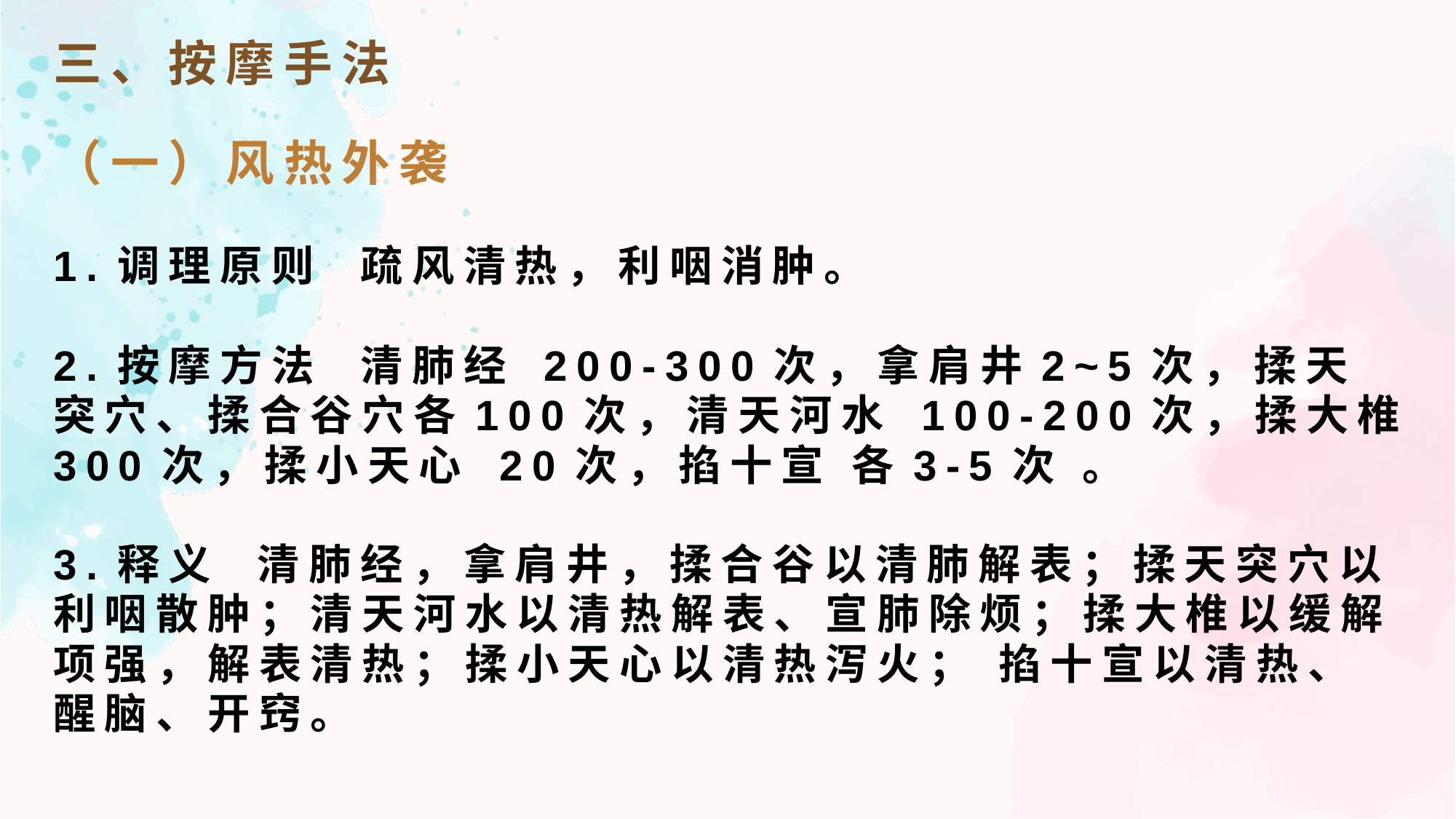

三、按摩手法

（一）风热外袭

1.调理原则  疏风清热，利咽消肿。

2.按摩方法  清肺经 200-300次，拿肩井2~5次，揉天突穴、揉合谷穴各100次，清天河水 100-200次，揉大椎300次，揉小天心 20次，掐十宣 各3-5次 。

3.释义  清肺经，拿肩井，揉合谷以清肺解表；揉天突穴以利咽散肿；清天河水以清热解表、宣肺除烦；揉大椎以缓解项强，解表清热；揉小天心以清热泻火； 掐十宣以清热、醒脑、开窍。